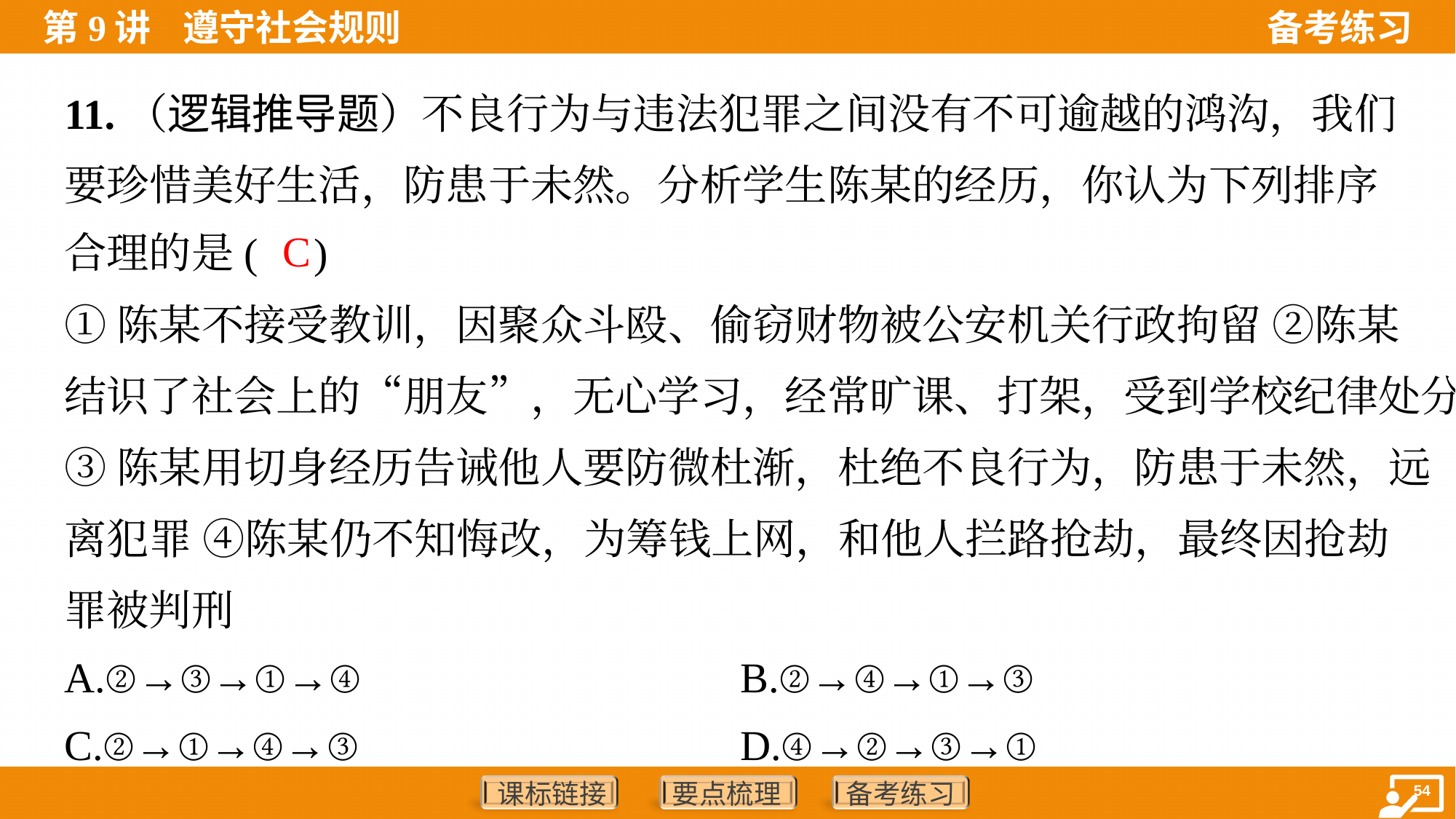

11.（逻辑推导题）不良行为与违法犯罪之间没有不可逾越的鸿沟，我们
要珍惜美好生活，防患于未然。分析学生陈某的经历，你认为下列排序
合理的是(     )
C
①陈某不接受教训，因聚众斗殴、偷窃财物被公安机关行政拘留 ②陈某
结识了社会上的“朋友”，无心学习，经常旷课、打架，受到学校纪律处分
③陈某用切身经历告诫他人要防微杜渐，杜绝不良行为，防患于未然，远
离犯罪 ④陈某仍不知悔改，为筹钱上网，和他人拦路抢劫，最终因抢劫
罪被判刑
A.②→③→①→④	B.②→④→①→③
C.②→①→④→③	D.④→②→③→①